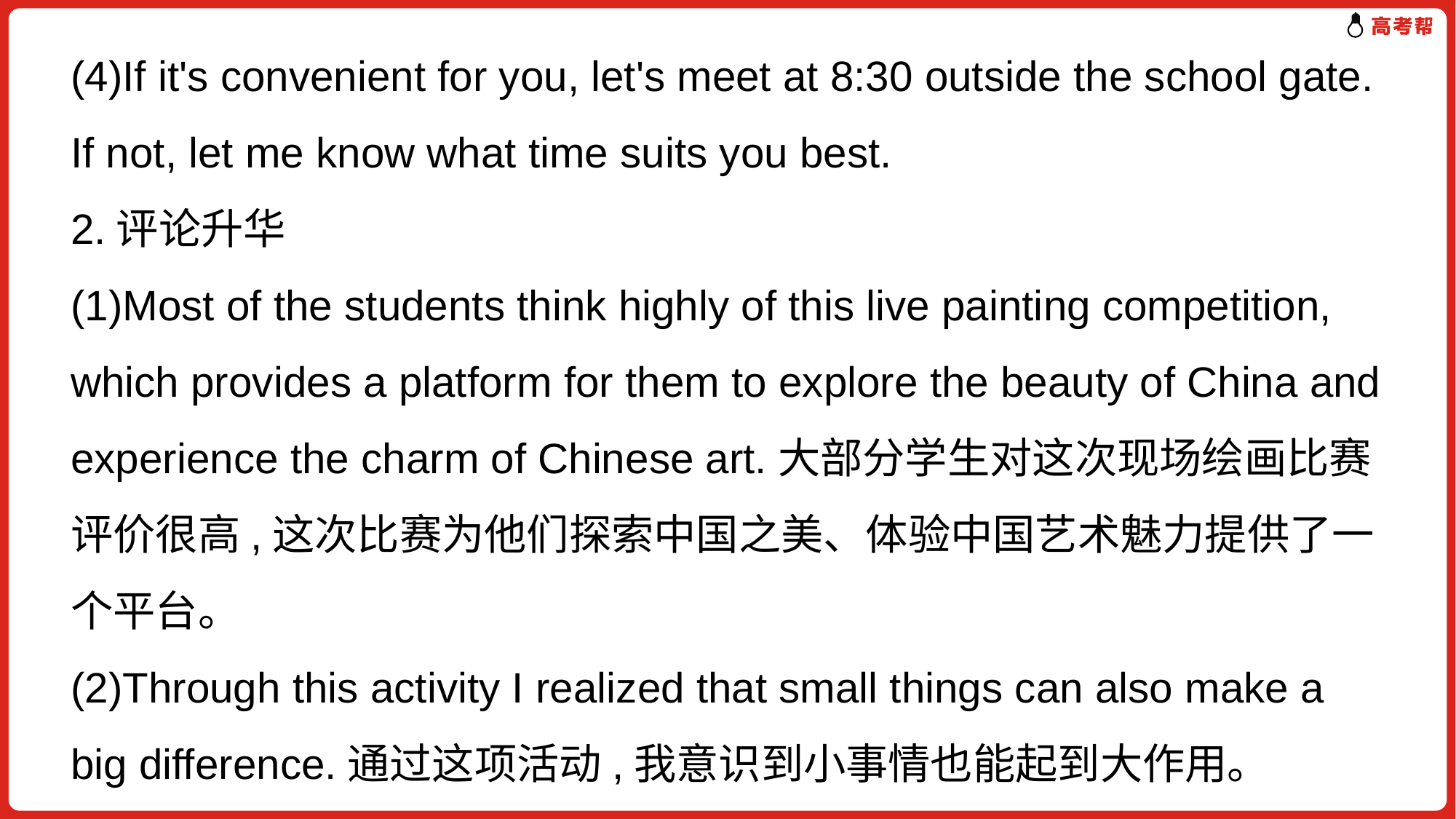

(4)If it's convenient for you, let's meet at 8:30 outside the school gate. If not, let me know what time suits you best.
2.评论升华
(1)Most of the students think highly of this live painting competition, which provides a platform for them to explore the beauty of China and experience the charm of Chinese art.大部分学生对这次现场绘画比赛评价很高,这次比赛为他们探索中国之美、体验中国艺术魅力提供了一个平台。
(2)Through this activity I realized that small things can also make a big difference.通过这项活动,我意识到小事情也能起到大作用。